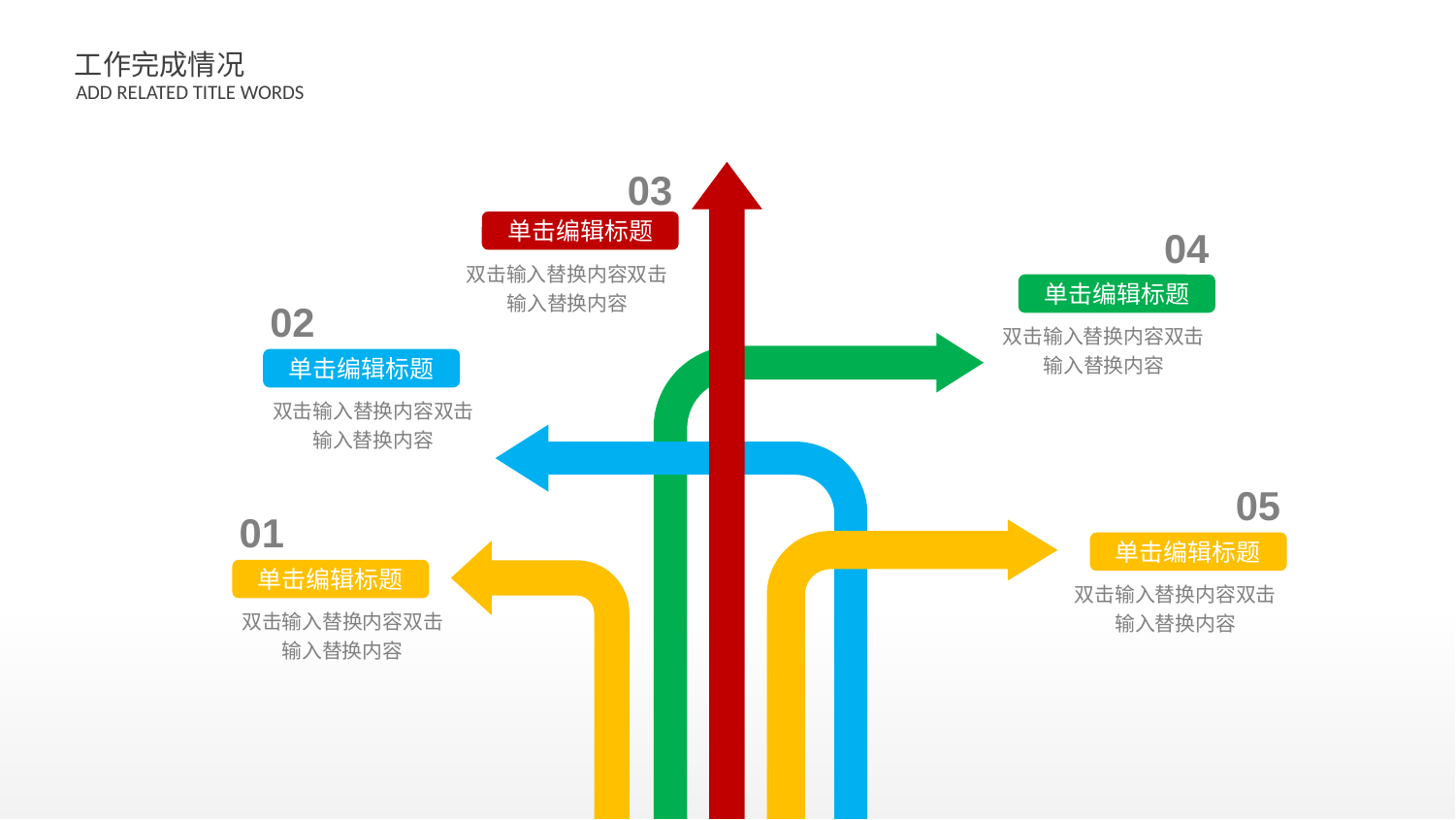

03

单击编辑标题
04
双击输入替换内容双击输入替换内容

单击编辑标题
02
双击输入替换内容双击输入替换内容

单击编辑标题
双击输入替换内容双击输入替换内容

05
01

单击编辑标题

单击编辑标题
双击输入替换内容双击输入替换内容
双击输入替换内容双击输入替换内容